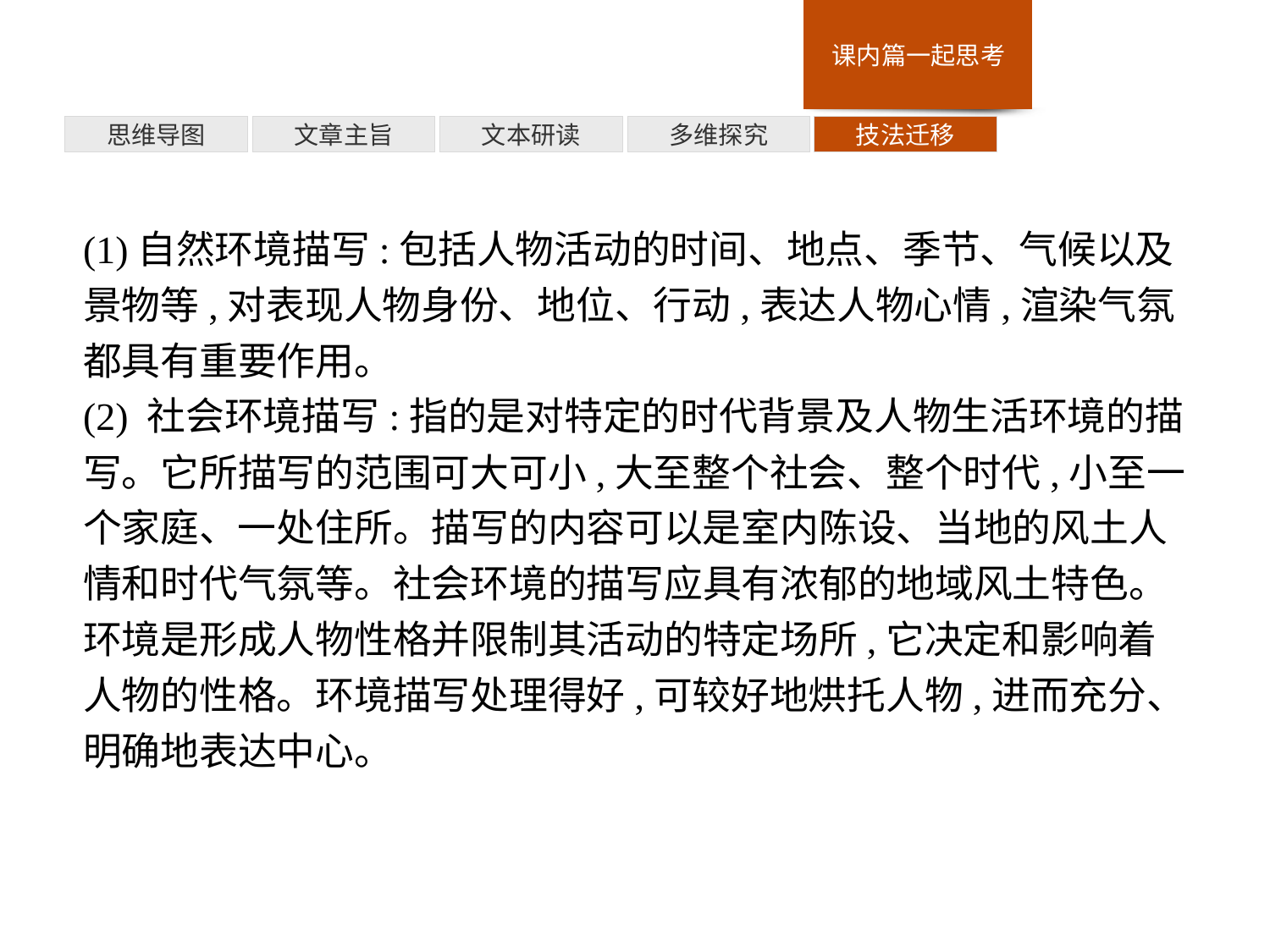

多维探究
思维导图
文章主旨
文本研读
技法迁移
(1)自然环境描写:包括人物活动的时间、地点、季节、气候以及景物等,对表现人物身份、地位、行动,表达人物心情,渲染气氛都具有重要作用。
(2) 社会环境描写:指的是对特定的时代背景及人物生活环境的描写。它所描写的范围可大可小,大至整个社会、整个时代,小至一个家庭、一处住所。描写的内容可以是室内陈设、当地的风土人情和时代气氛等。社会环境的描写应具有浓郁的地域风土特色。
环境是形成人物性格并限制其活动的特定场所,它决定和影响着人物的性格。环境描写处理得好,可较好地烘托人物,进而充分、明确地表达中心。